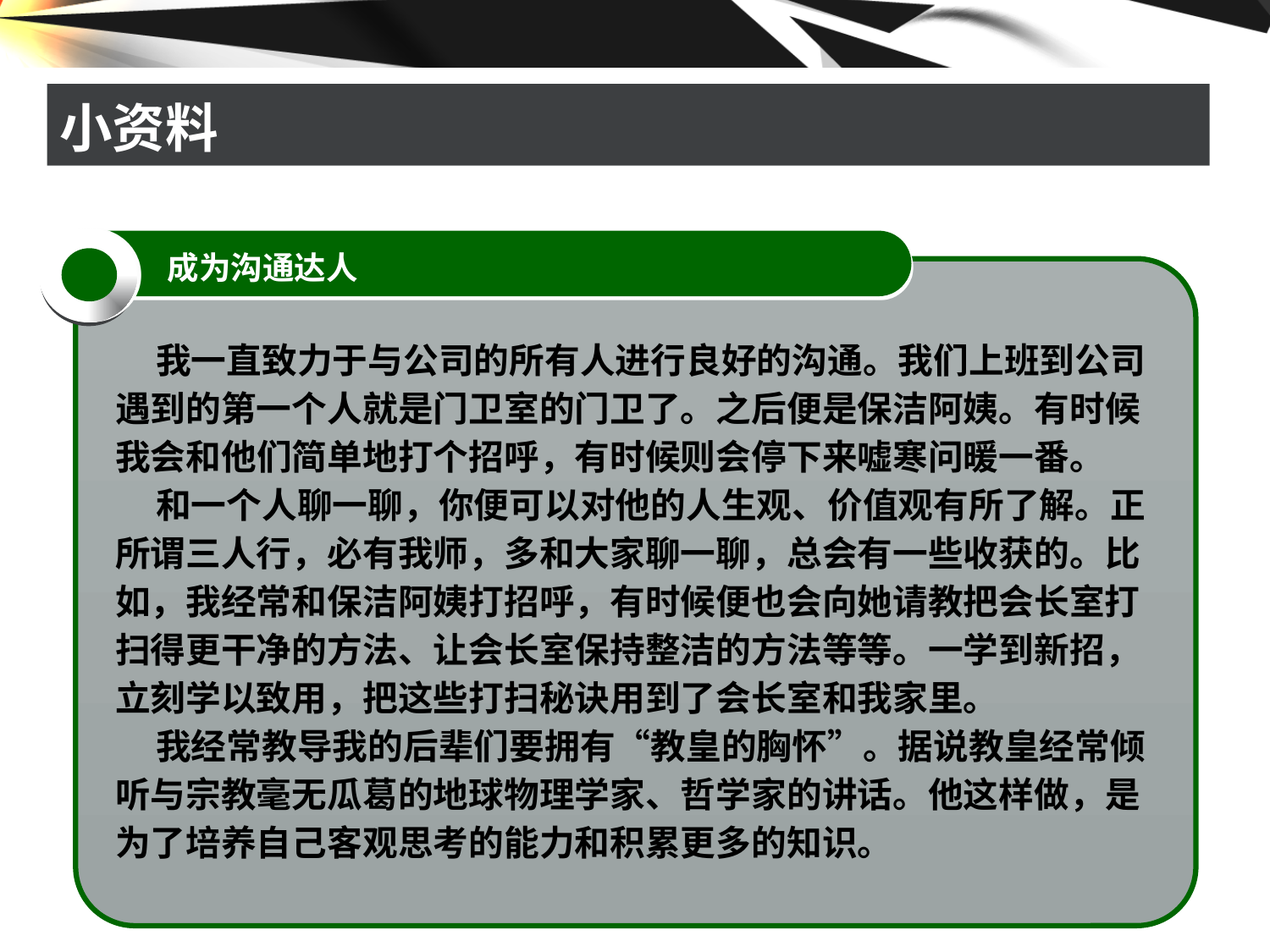

# 小资料

成为沟通达人

    我一直致力于与公司的所有人进行良好的沟通。我们上班到公司遇到的第一个人就是门卫室的门卫了。之后便是保洁阿姨。有时候我会和他们简单地打个招呼，有时候则会停下来嘘寒问暖一番。
    和一个人聊一聊，你便可以对他的人生观、价值观有所了解。正所谓三人行，必有我师，多和大家聊一聊，总会有一些收获的。比如，我经常和保洁阿姨打招呼，有时候便也会向她请教把会长室打扫得更干净的方法、让会长室保持整洁的方法等等。一学到新招，立刻学以致用，把这些打扫秘诀用到了会长室和我家里。
    我经常教导我的后辈们要拥有“教皇的胸怀”。据说教皇经常倾听与宗教毫无瓜葛的地球物理学家、哲学家的讲话。他这样做，是为了培养自己客观思考的能力和积累更多的知识。